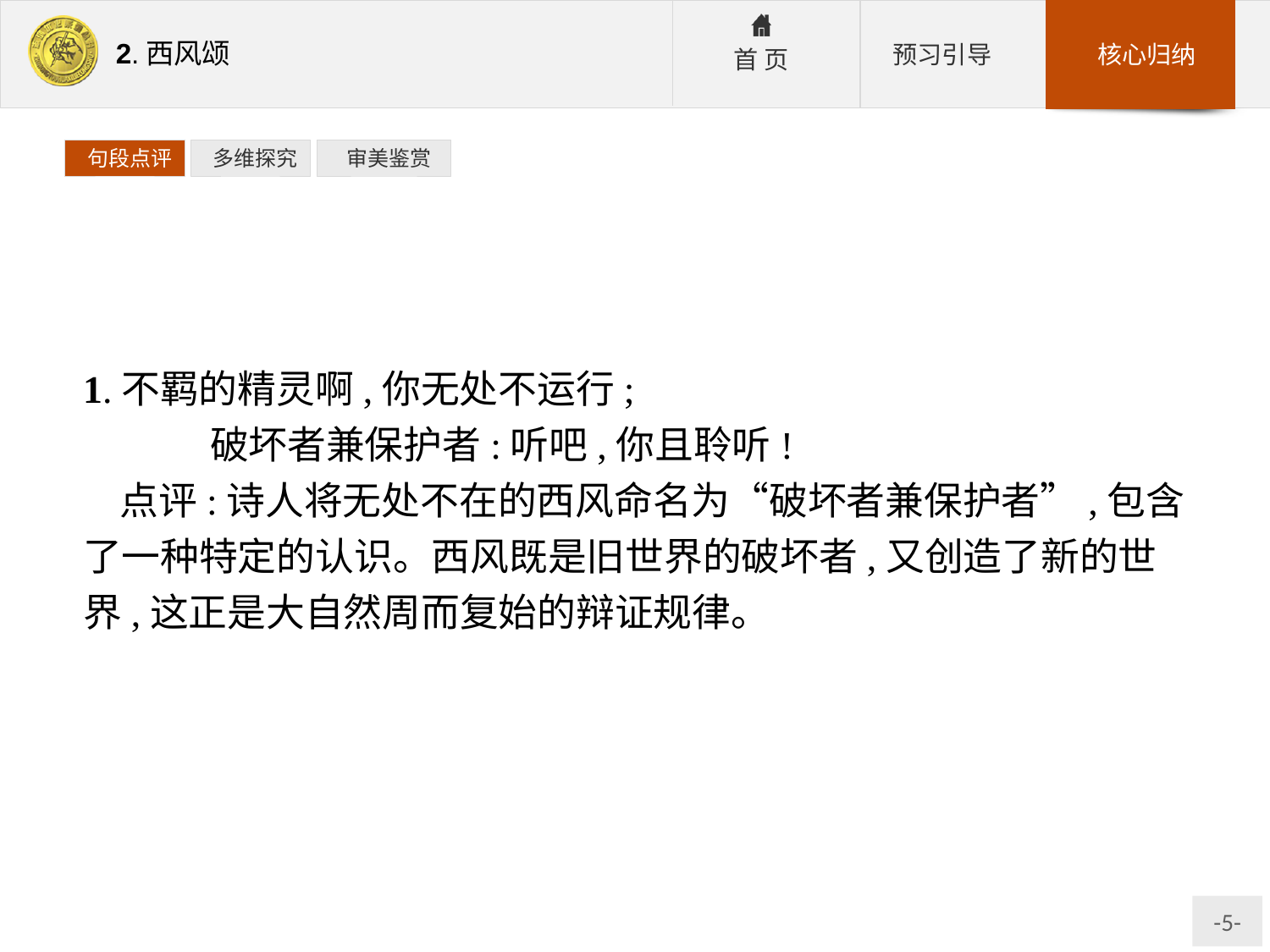

句段点评
 多维探究
 审美鉴赏
1.不羁的精灵啊,你无处不运行;
	破坏者兼保护者:听吧,你且聆听!
点评:诗人将无处不在的西风命名为“破坏者兼保护者”,包含了一种特定的认识。西风既是旧世界的破坏者,又创造了新的世界,这正是大自然周而复始的辩证规律。